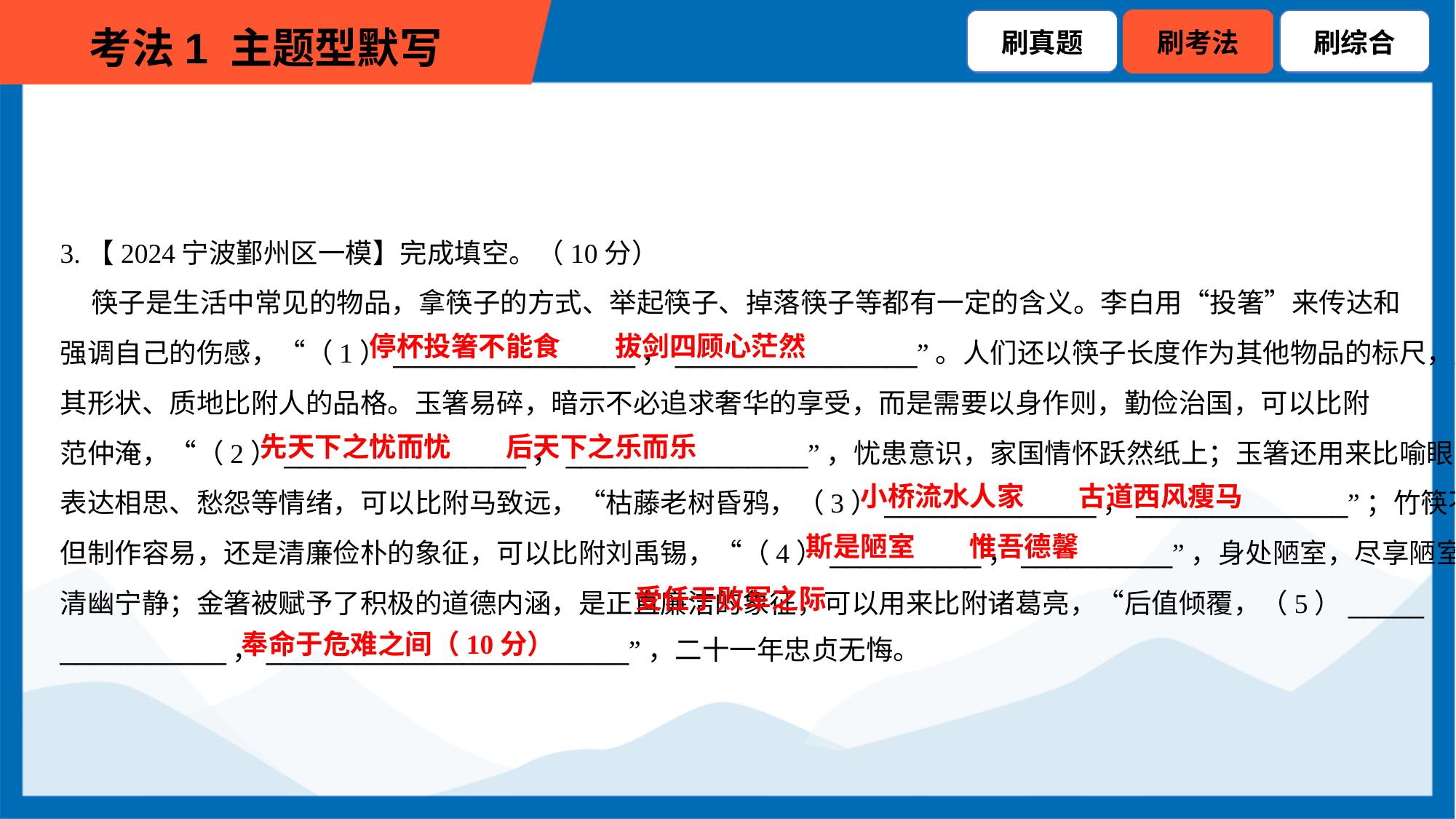

3.【2024宁波鄞州区一模】完成填空。（10分）
    筷子是生活中常见的物品，拿筷子的方式、举起筷子、掉落筷子等都有一定的含义。李白用“投箸”来传达和
强调自己的伤感，“（1）________________，________________”。人们还以筷子长度作为其他物品的标尺，用
其形状、质地比附人的品格。玉箸易碎，暗示不必追求奢华的享受，而是需要以身作则，勤俭治国，可以比附
范仲淹，“（2）________________，________________”，忧患意识，家国情怀跃然纸上；玉箸还用来比喻眼泪，
表达相思、愁怨等情绪，可以比附马致远，“枯藤老树昏鸦，（3）______________，______________”；竹筷不
但制作容易，还是清廉俭朴的象征，可以比附刘禹锡，“（4）__________，__________”，身处陋室，尽享陋室
清幽宁静；金箸被赋予了积极的道德内涵，是正直廉洁的象征，可以用来比附诸葛亮，“后值倾覆，（5）_____
___________，________________________”，二十一年忠贞无悔。
停杯投箸不能食
拔剑四顾心茫然
先天下之忧而忧
后天下之乐而乐
小桥流水人家
古道西风瘦马
斯是陋室
惟吾德馨
                                                                                            受任于败军之际
奉命于危难之间（10分）